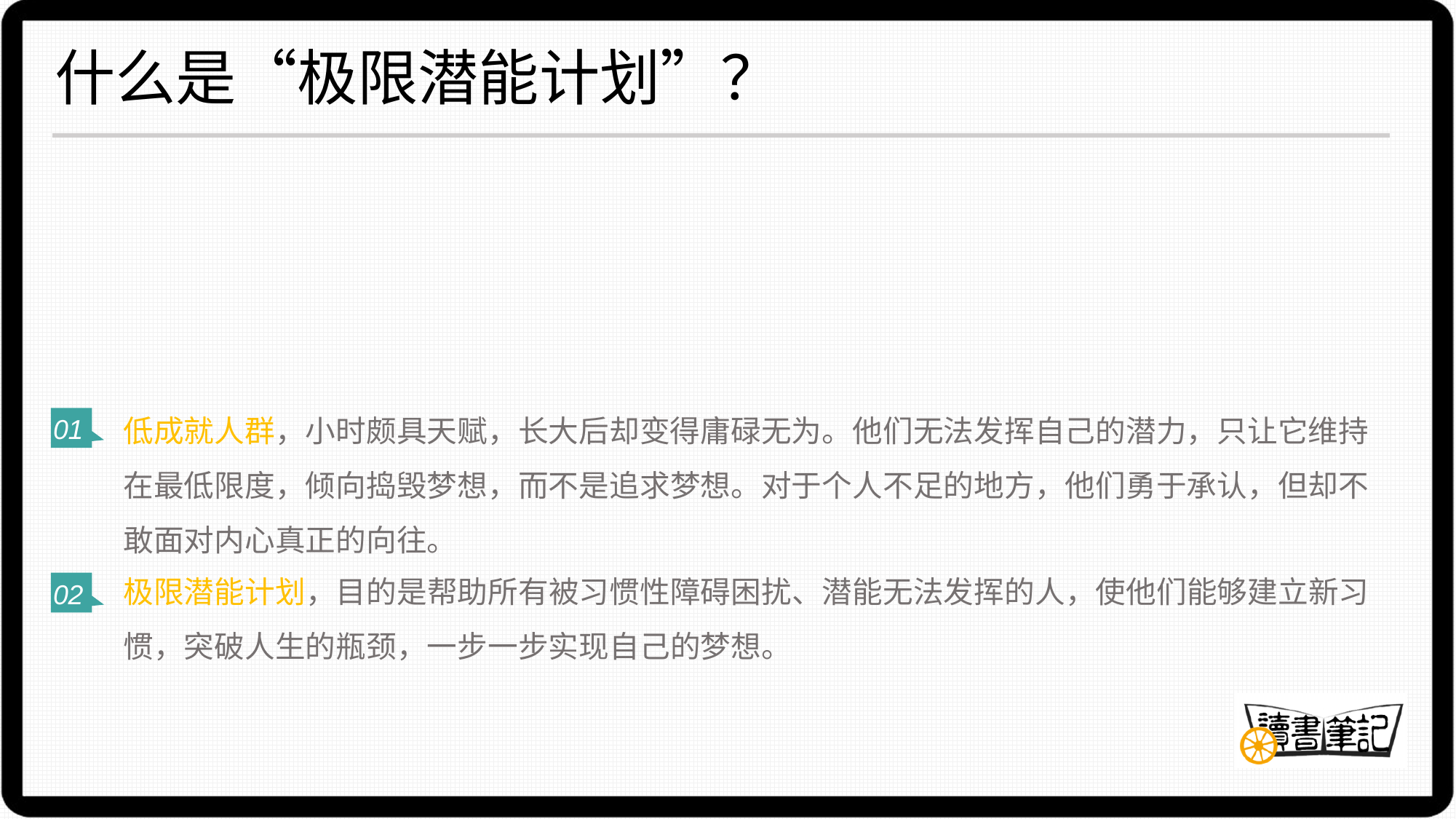

什么是“极限潜能计划”？
低成就人群，小时颇具天赋，长大后却变得庸碌无为。他们无法发挥自己的潜力，只让它维持在最低限度，倾向捣毁梦想，而不是追求梦想。对于个人不足的地方，他们勇于承认，但却不敢面对内心真正的向往。
01

极限潜能计划，目的是帮助所有被习惯性障碍困扰、潜能无法发挥的人，使他们能够建立新习惯，突破人生的瓶颈，一步一步实现自己的梦想。
02